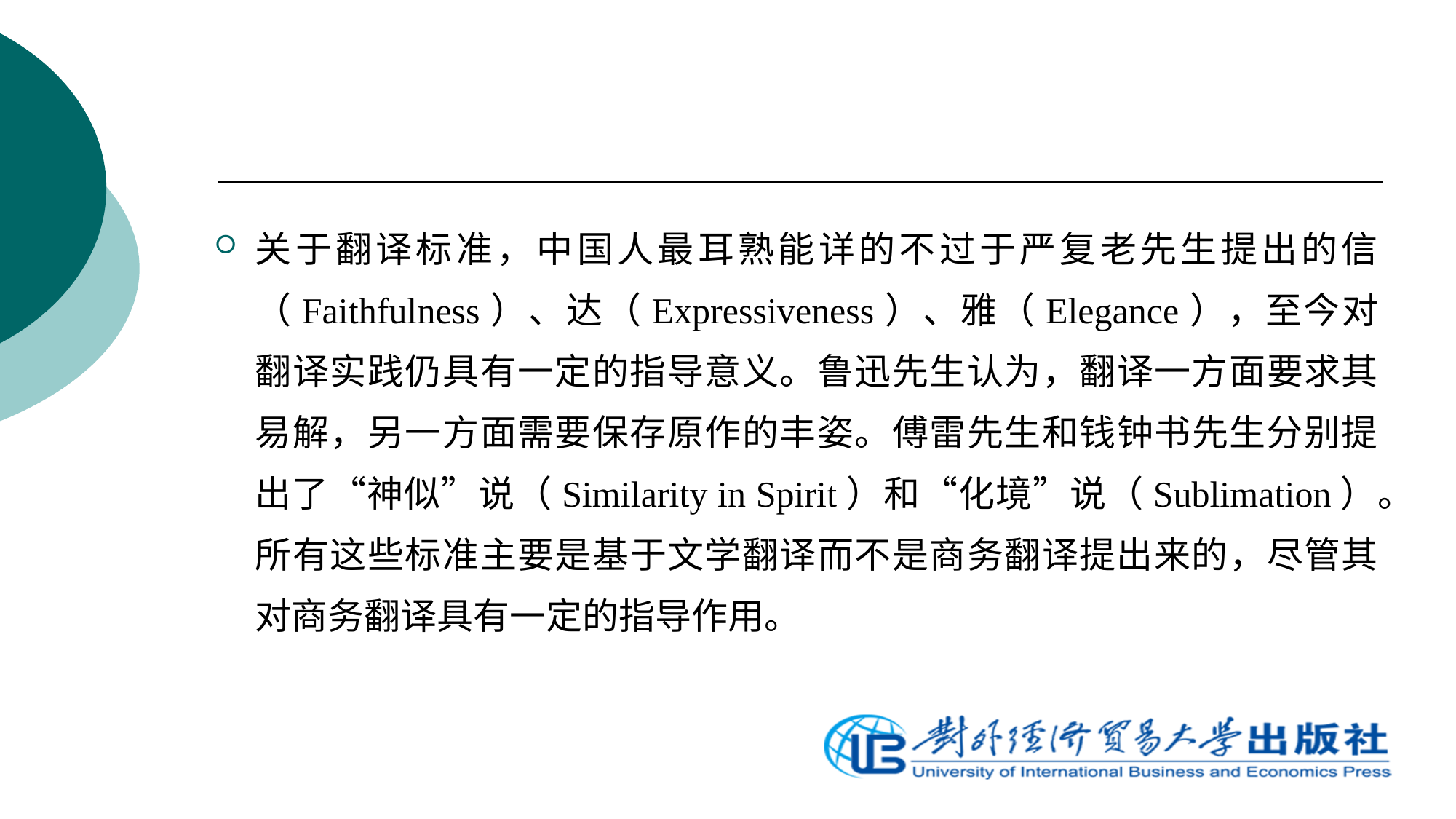

关于翻译标准，中国人最耳熟能详的不过于严复老先生提出的信（Faithfulness）、达（Expressiveness）、雅（Elegance），至今对翻译实践仍具有一定的指导意义。鲁迅先生认为，翻译一方面要求其易解，另一方面需要保存原作的丰姿。傅雷先生和钱钟书先生分别提出了“神似”说（Similarity in Spirit）和“化境”说（Sublimation）。所有这些标准主要是基于文学翻译而不是商务翻译提出来的，尽管其对商务翻译具有一定的指导作用。